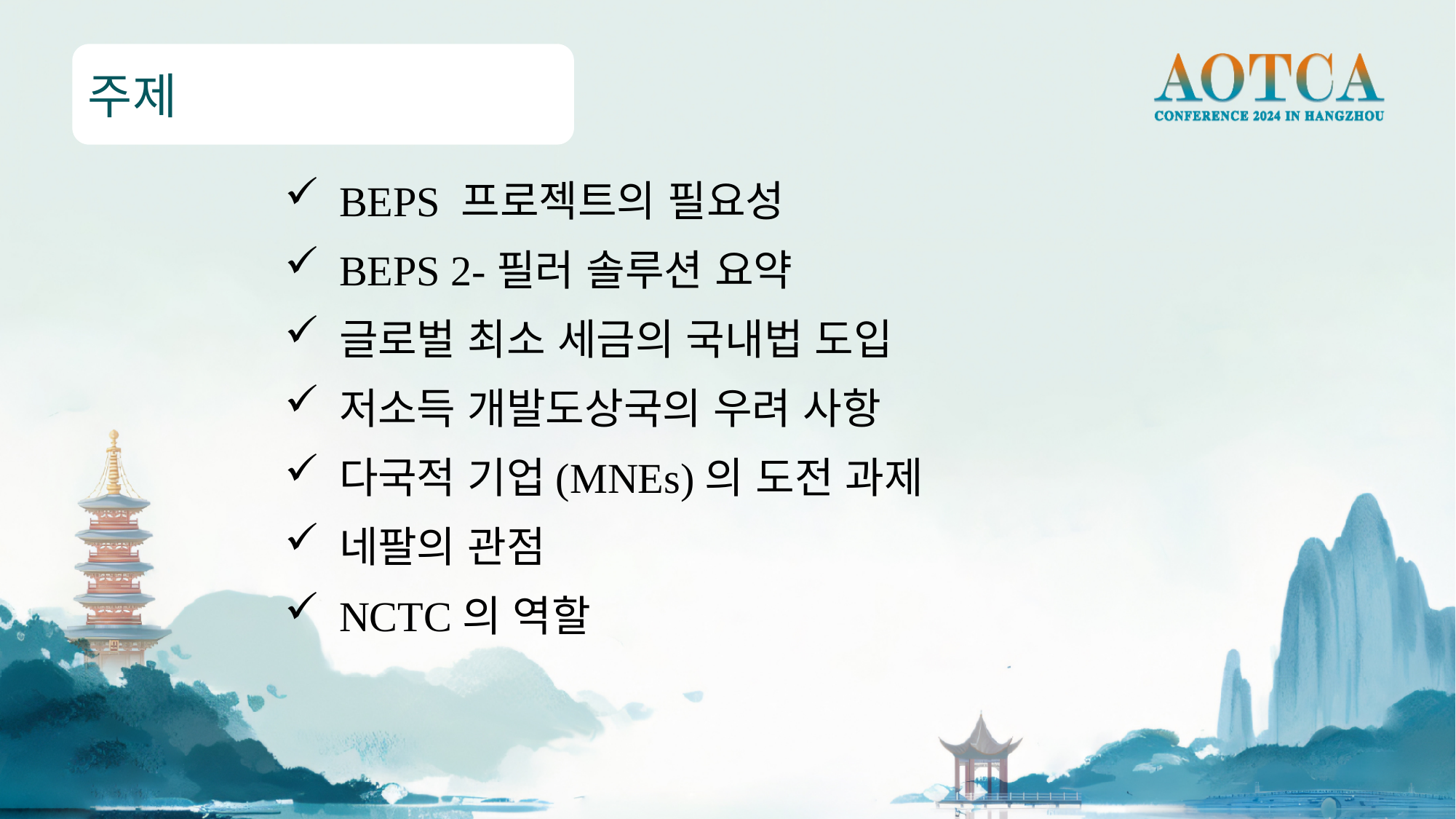

주제
BEPS 프로젝트의 필요성
BEPS 2-필러 솔루션 요약
글로벌 최소 세금의 국내법 도입
저소득 개발도상국의 우려 사항
다국적 기업(MNEs)의 도전 과제
네팔의 관점
NCTC의 역할